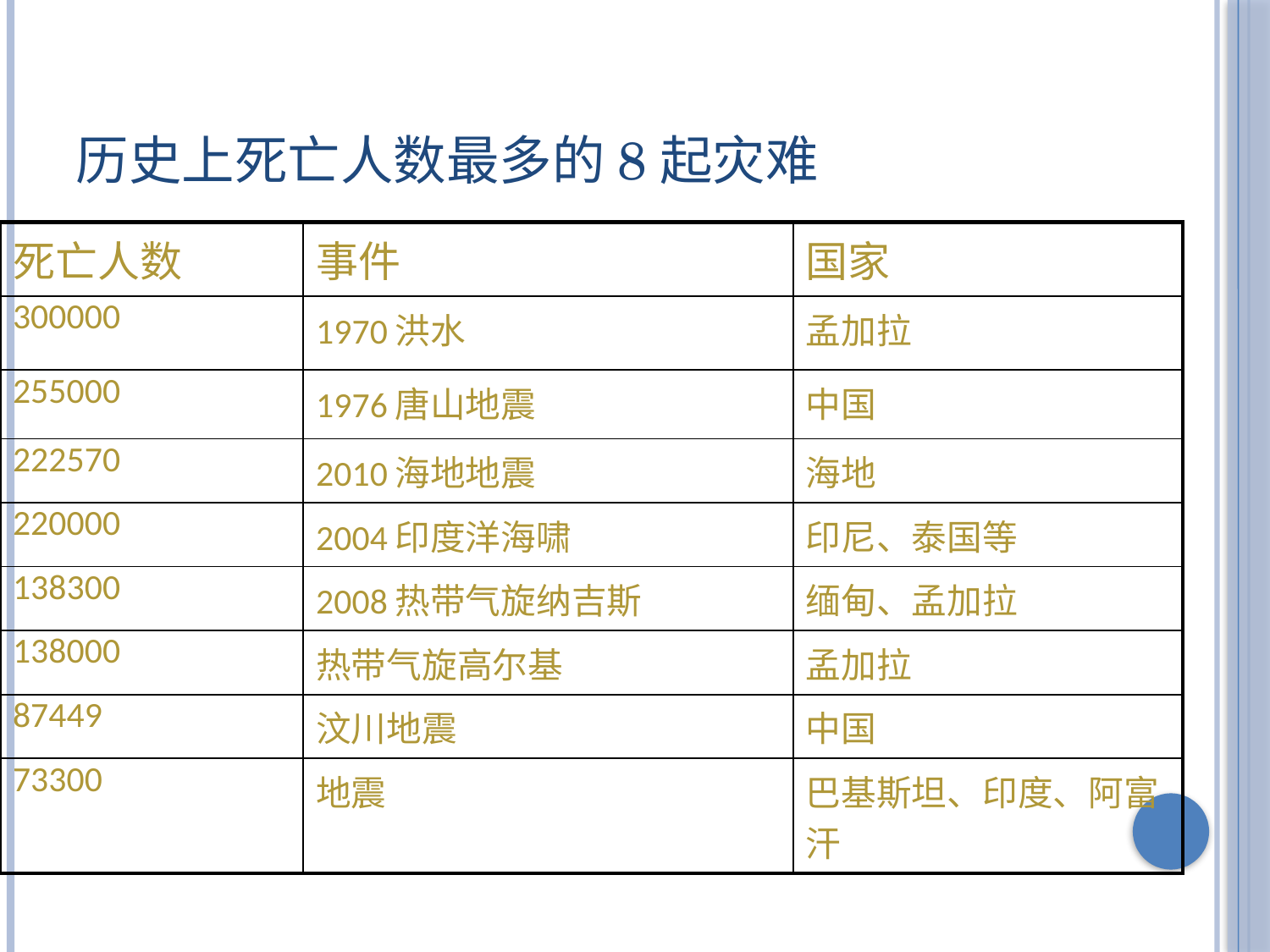

# 历史上死亡人数最多的8起灾难
| 死亡人数 | 事件 | 国家 |
| --- | --- | --- |
| 300000 | 1970洪水 | 孟加拉 |
| 255000 | 1976唐山地震 | 中国 |
| 222570 | 2010海地地震 | 海地 |
| 220000 | 2004印度洋海啸 | 印尼、泰国等 |
| 138300 | 2008热带气旋纳吉斯 | 缅甸、孟加拉 |
| 138000 | 热带气旋高尔基 | 孟加拉 |
| 87449 | 汶川地震 | 中国 |
| 73300 | 地震 | 巴基斯坦、印度、阿富汗 |